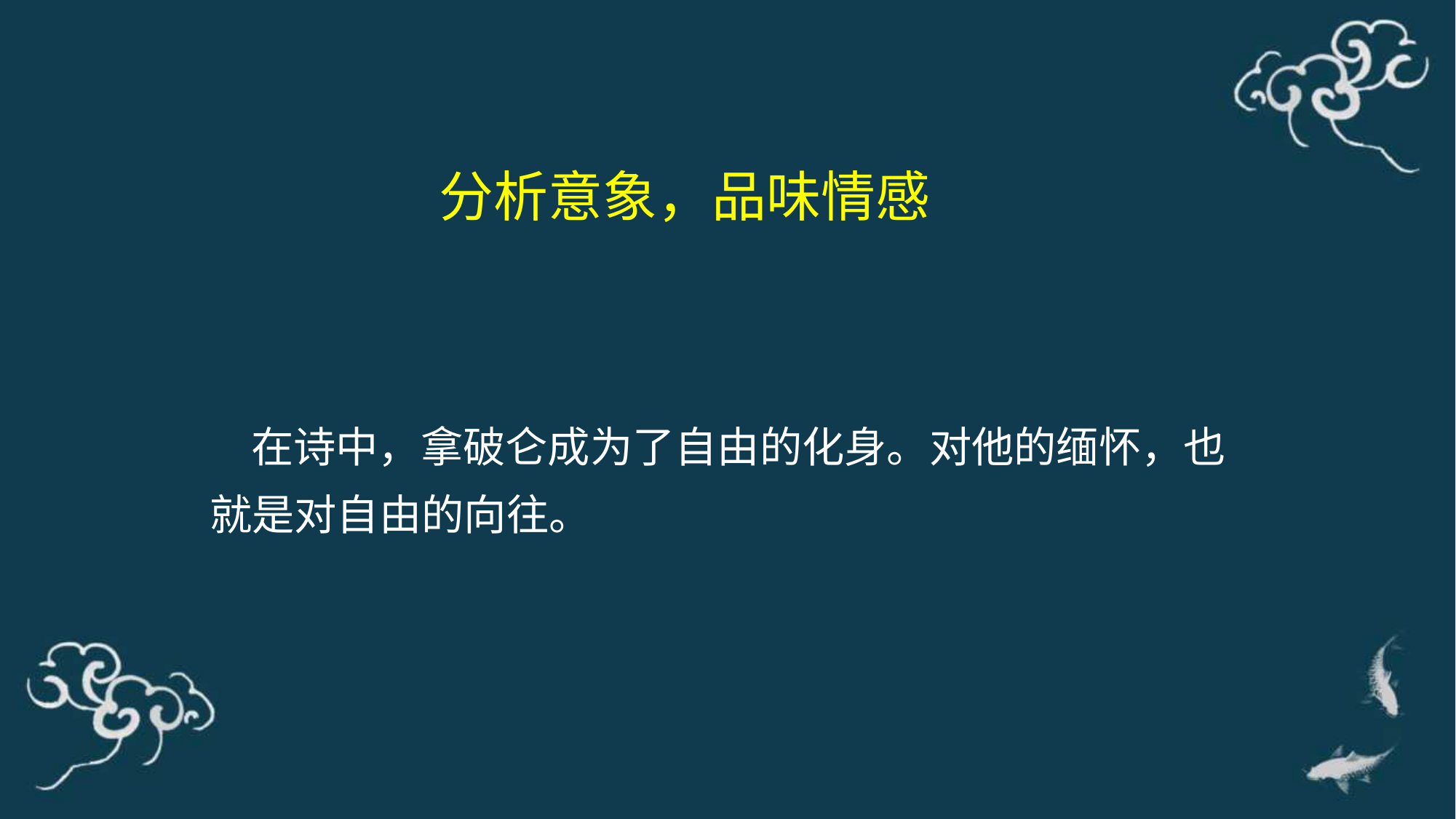

分析意象，品味情感
    在诗中，拿破仑成为了自由的化身。对他的缅怀，也就是对自由的向往。